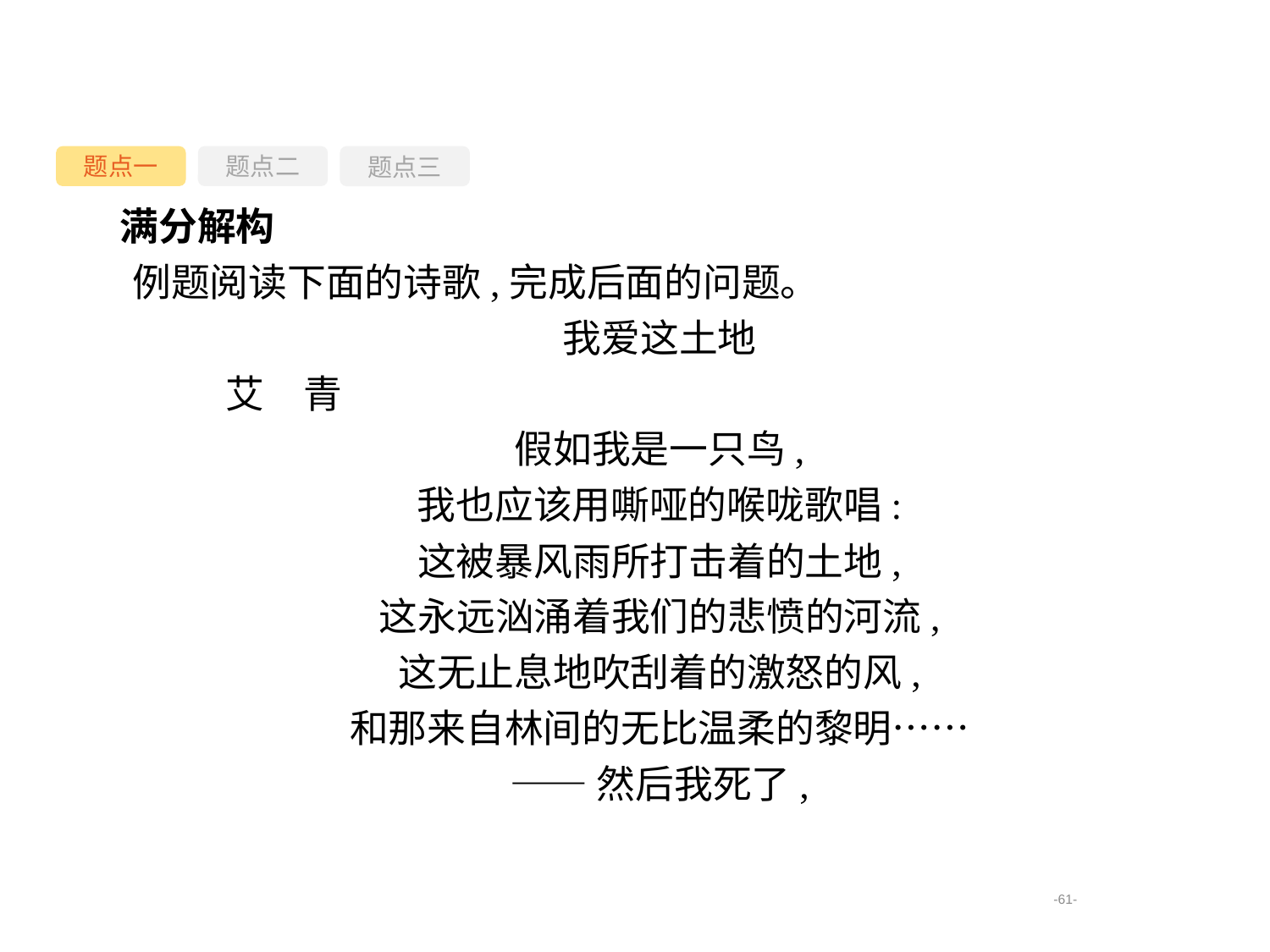

题点一
题点三
题点二
满分解构
例题阅读下面的诗歌,完成后面的问题。
我爱这土地
	艾　青
假如我是一只鸟,
我也应该用嘶哑的喉咙歌唱:
这被暴风雨所打击着的土地,
这永远汹涌着我们的悲愤的河流,
这无止息地吹刮着的激怒的风,
和那来自林间的无比温柔的黎明……
——然后我死了,
-61-